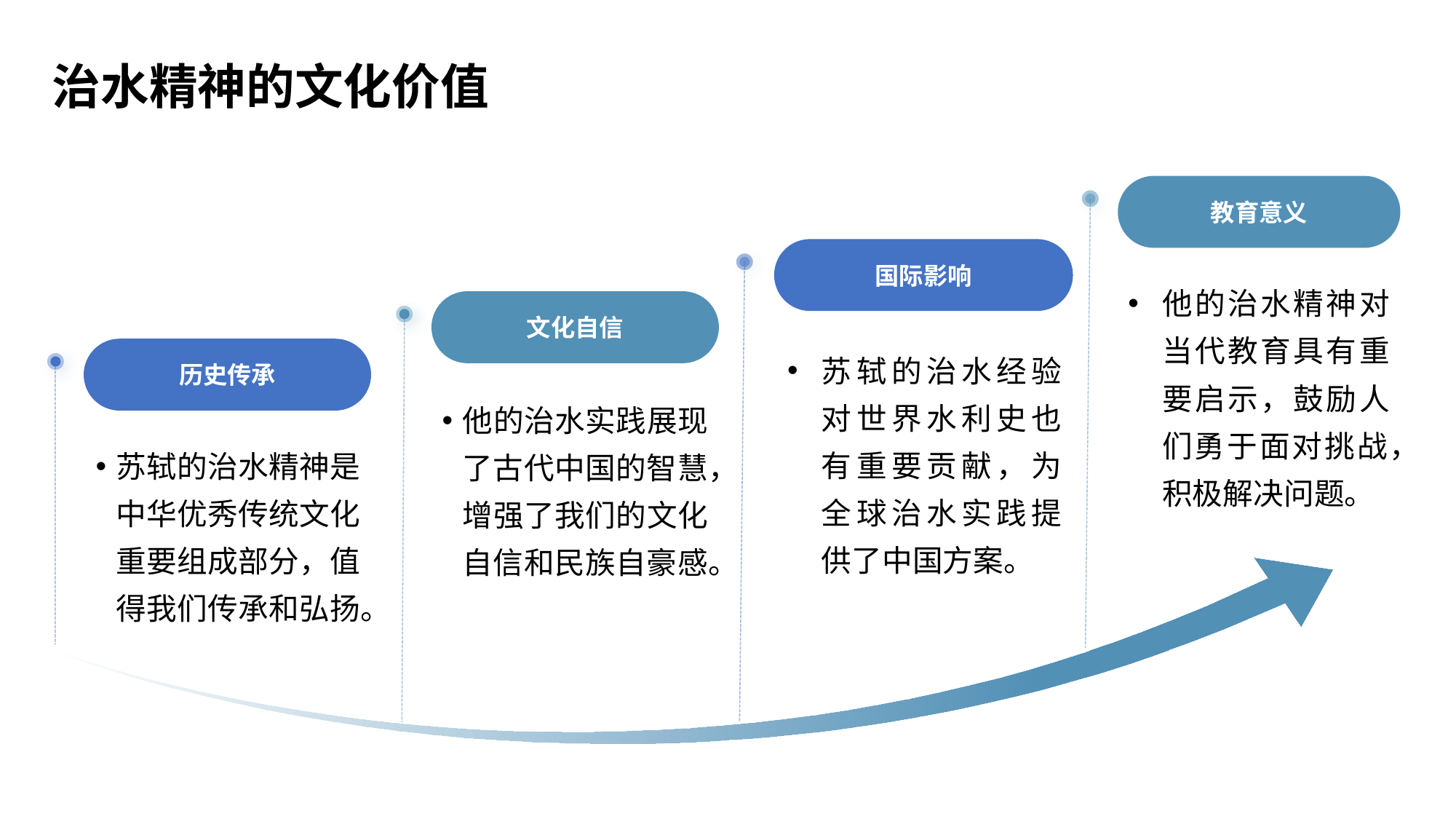

治水精神的文化价值
教育意义

国际影响

他的治水精神对当代教育具有重要启示，鼓励人们勇于面对挑战，积极解决问题。
文化自信

苏轼的治水经验对世界水利史也有重要贡献，为全球治水实践提供了中国方案。
历史传承

他的治水实践展现了古代中国的智慧，增强了我们的文化自信和民族自豪感。

苏轼的治水精神是中华优秀传统文化重要组成部分，值得我们传承和弘扬。